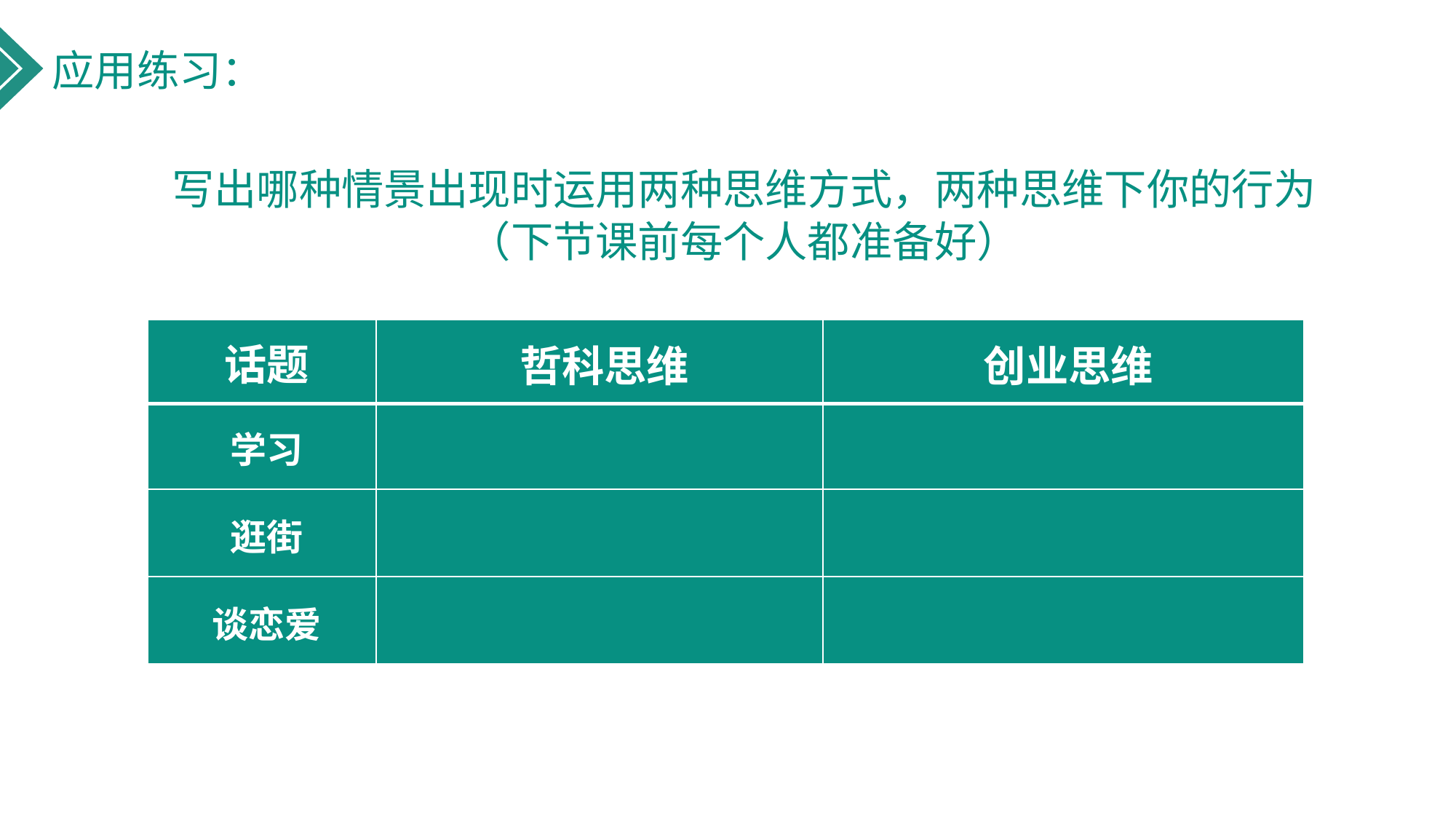

应用练习：
写出哪种情景出现时运用两种思维方式，两种思维下你的行为
（下节课前每个人都准备好）
| 话题 | 哲科思维 | 创业思维 |
| --- | --- | --- |
| 学习 |  |  |
| 逛街 |  |  |
| 谈恋爱 |  |  |